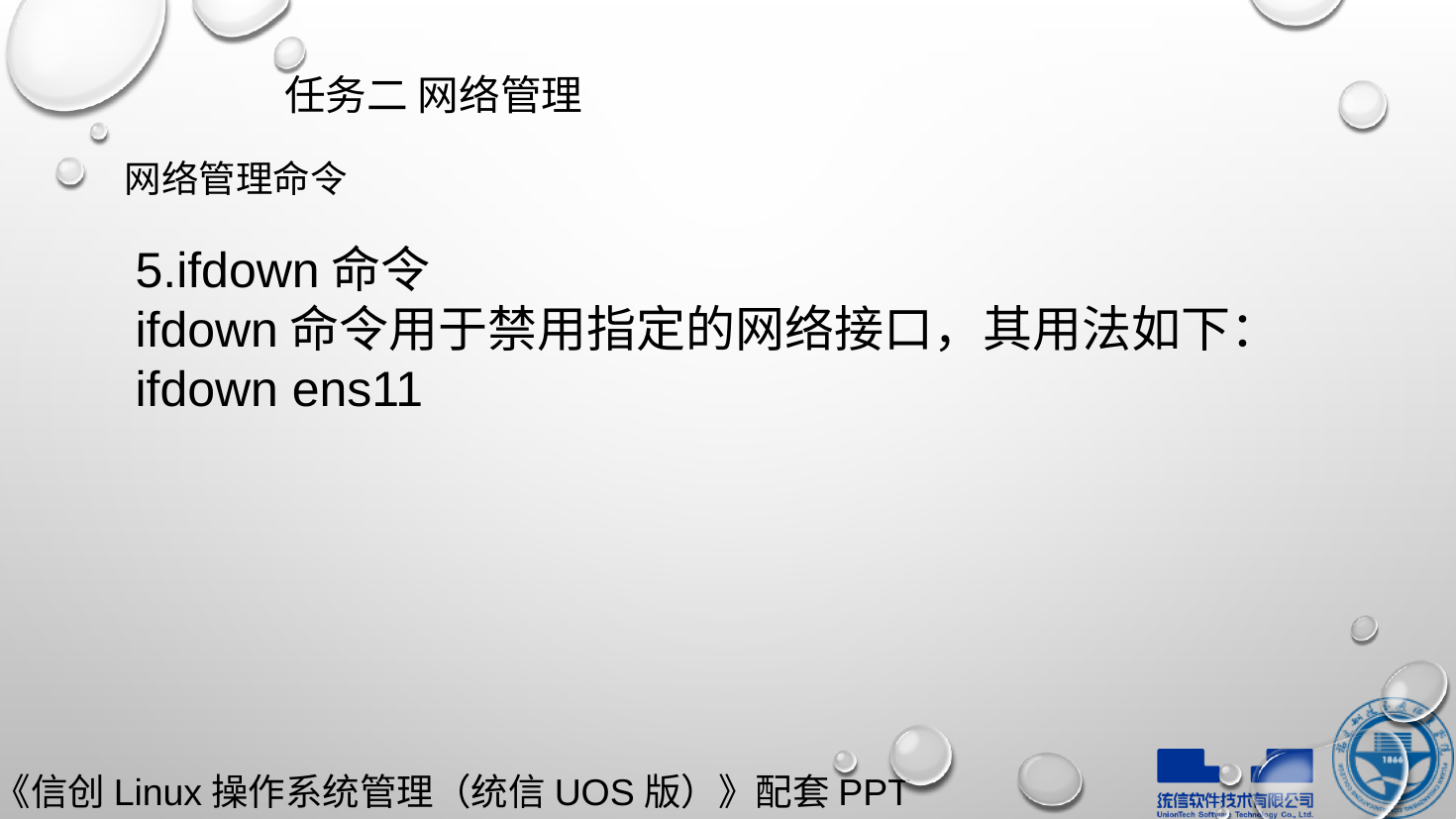

任务二 网络管理
网络管理命令
5.ifdown命令
ifdown命令用于禁用指定的网络接口，其用法如下：
ifdown ens11